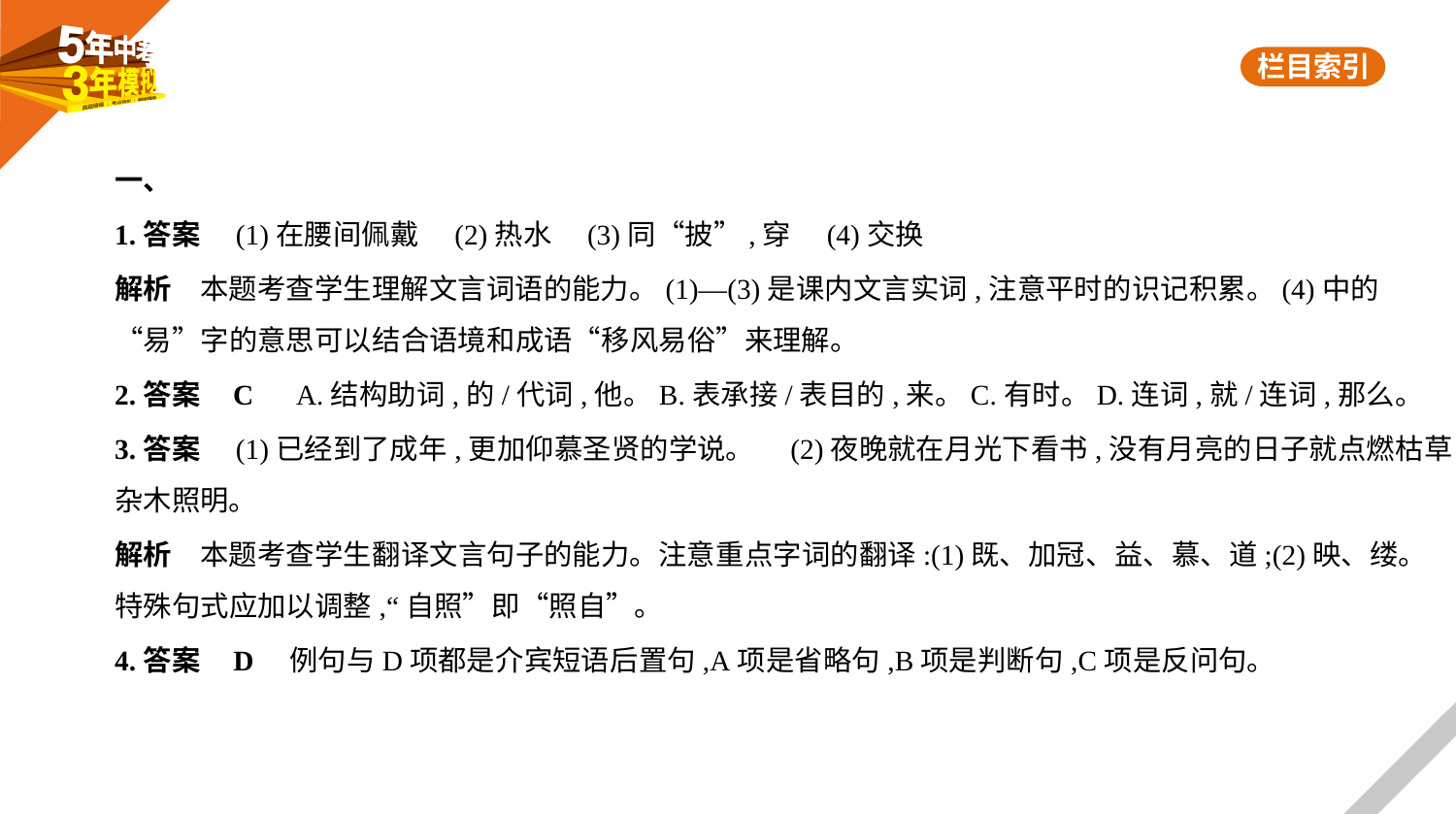

一、
1.答案　(1)在腰间佩戴　(2)热水　(3)同“披”,穿　(4)交换
解析　本题考查学生理解文言词语的能力。(1)—(3)是课内文言实词,注意平时的识记积累。(4)中的
“易”字的意思可以结合语境和成语“移风易俗”来理解。
2.答案    C　A.结构助词,的/代词,他。B.表承接/表目的,来。C.有时。D.连词,就/连词,那么。
3.答案　(1)已经到了成年,更加仰慕圣贤的学说。　(2)夜晚就在月光下看书,没有月亮的日子就点燃枯草
杂木照明。
解析　本题考查学生翻译文言句子的能力。注意重点字词的翻译:(1)既、加冠、益、慕、道;(2)映、缕。
特殊句式应加以调整,“自照”即“照自”。
4.答案    D　例句与D项都是介宾短语后置句,A项是省略句,B项是判断句,C项是反问句。